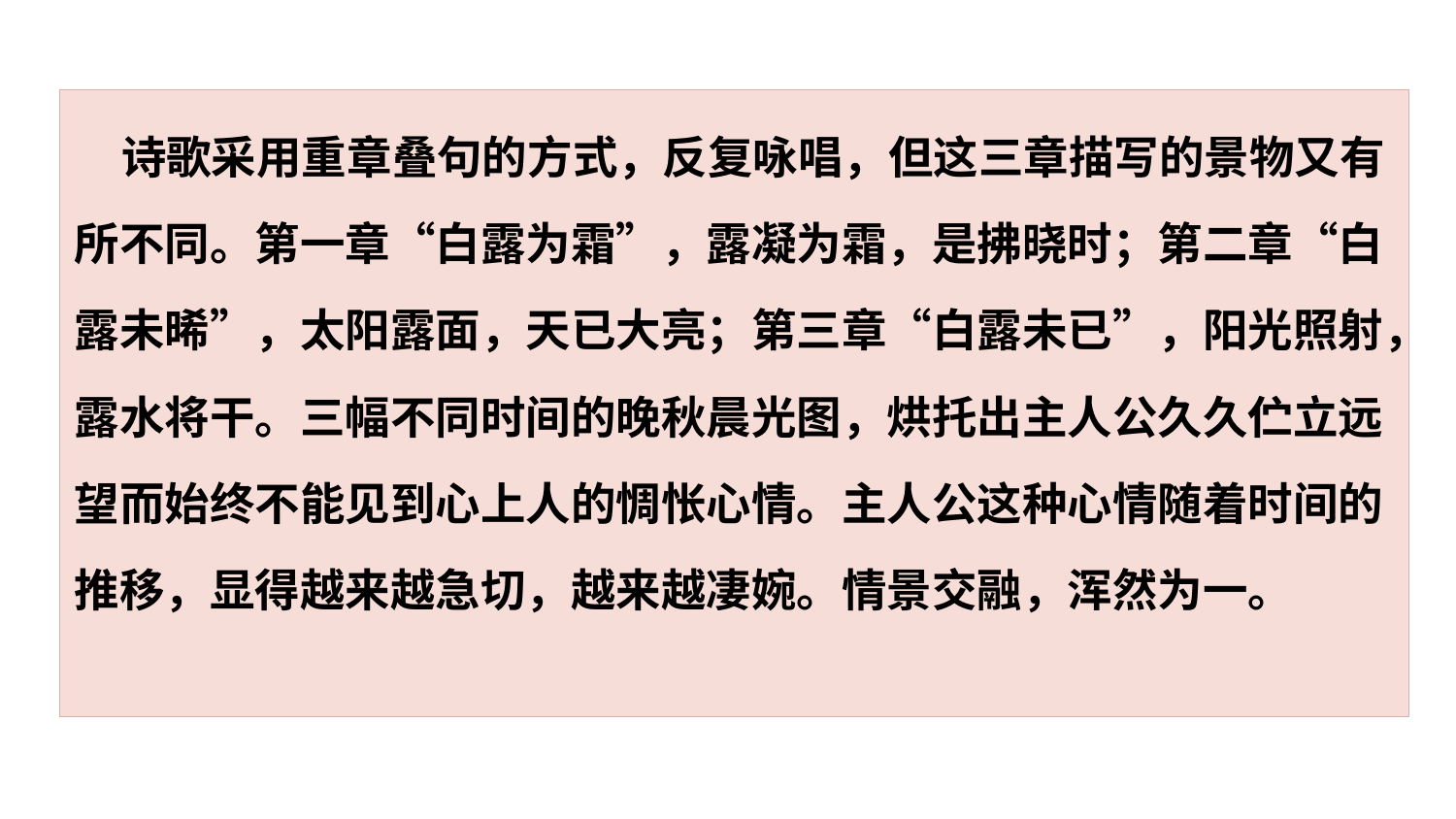

诗歌采用重章叠句的方式，反复咏唱，但这三章描写的景物又有所不同。第一章“白露为霜”，露凝为霜，是拂晓时；第二章“白露未晞”，太阳露面，天已大亮；第三章“白露未已”，阳光照射，露水将干。三幅不同时间的晚秋晨光图，烘托出主人公久久伫立远望而始终不能见到心上人的惆怅心情。主人公这种心情随着时间的推移，显得越来越急切，越来越凄婉。情景交融，浑然为一。